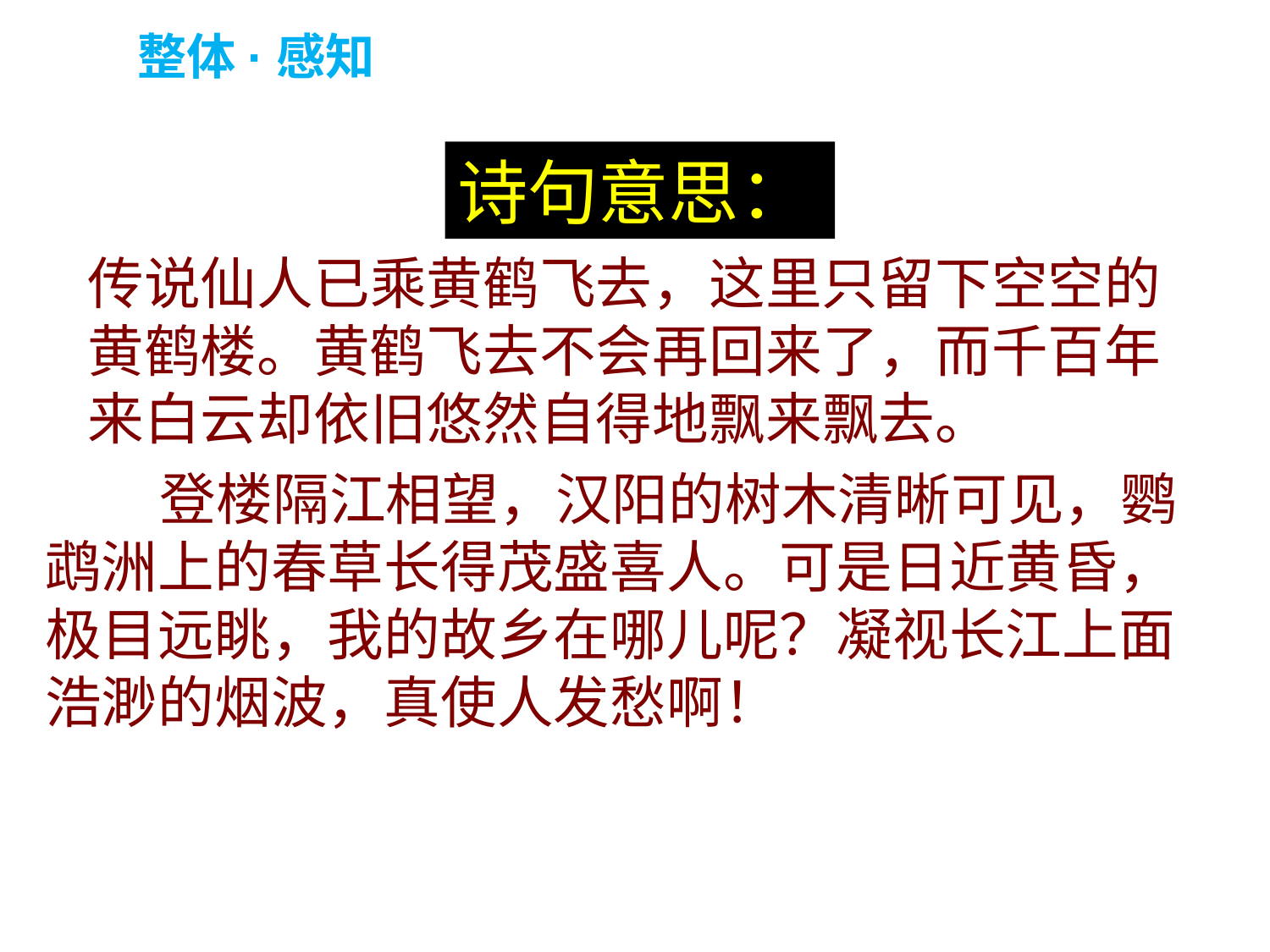

整体·感知
诗句意思：
传说仙人已乘黄鹤飞去，这里只留下空空的黄鹤楼。黄鹤飞去不会再回来了，而千百年来白云却依旧悠然自得地飘来飘去。
        登楼隔江相望，汉阳的树木清晰可见，鹦鹉洲上的春草长得茂盛喜人。可是日近黄昏，极目远眺，我的故乡在哪儿呢？凝视长江上面浩渺的烟波，真使人发愁啊！